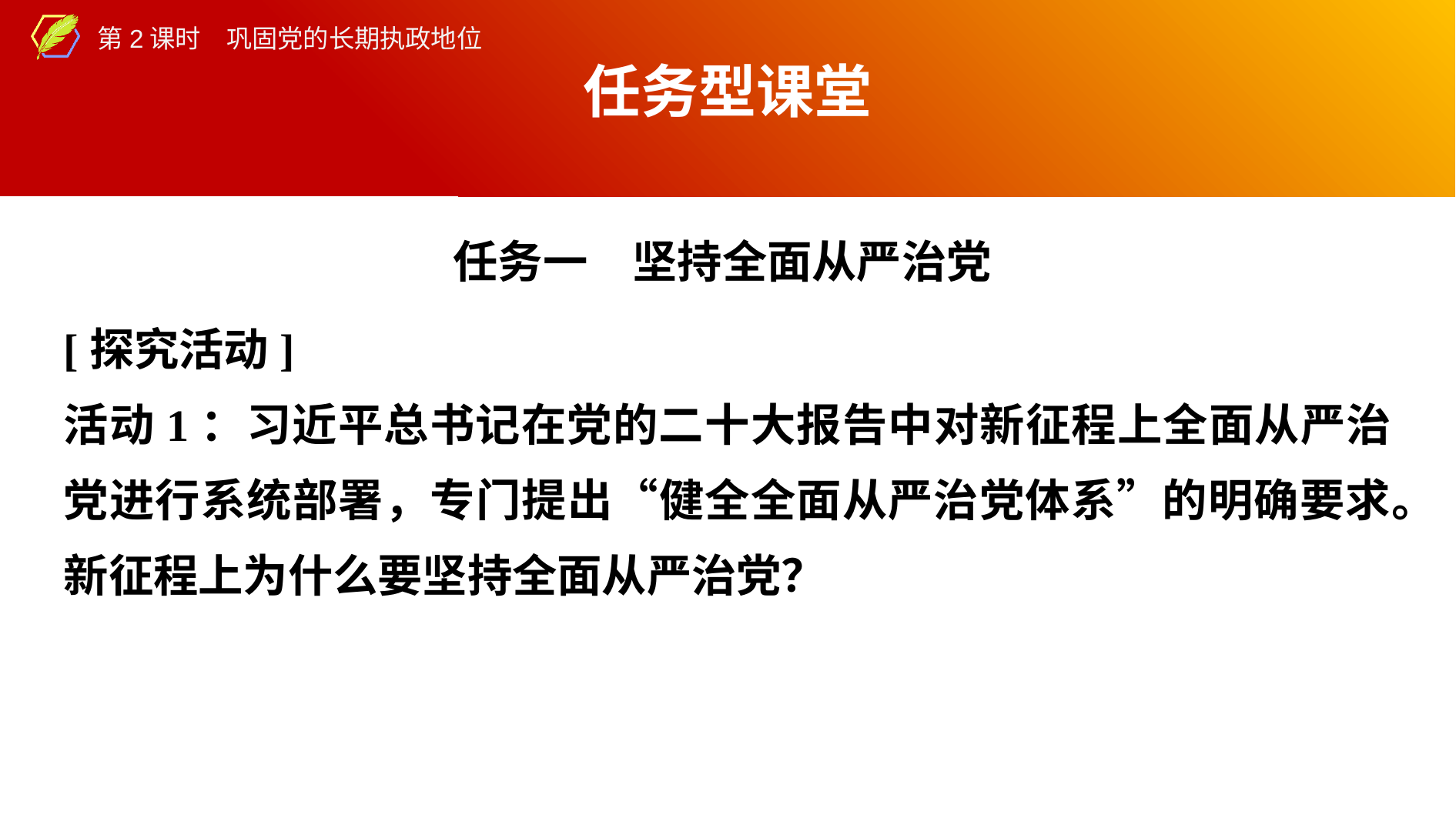

任务型课堂
任务一　坚持全面从严治党
[探究活动]
活动1：习近平总书记在党的二十大报告中对新征程上全面从严治党进行系统部署，专门提出“健全全面从严治党体系”的明确要求。
新征程上为什么要坚持全面从严治党？